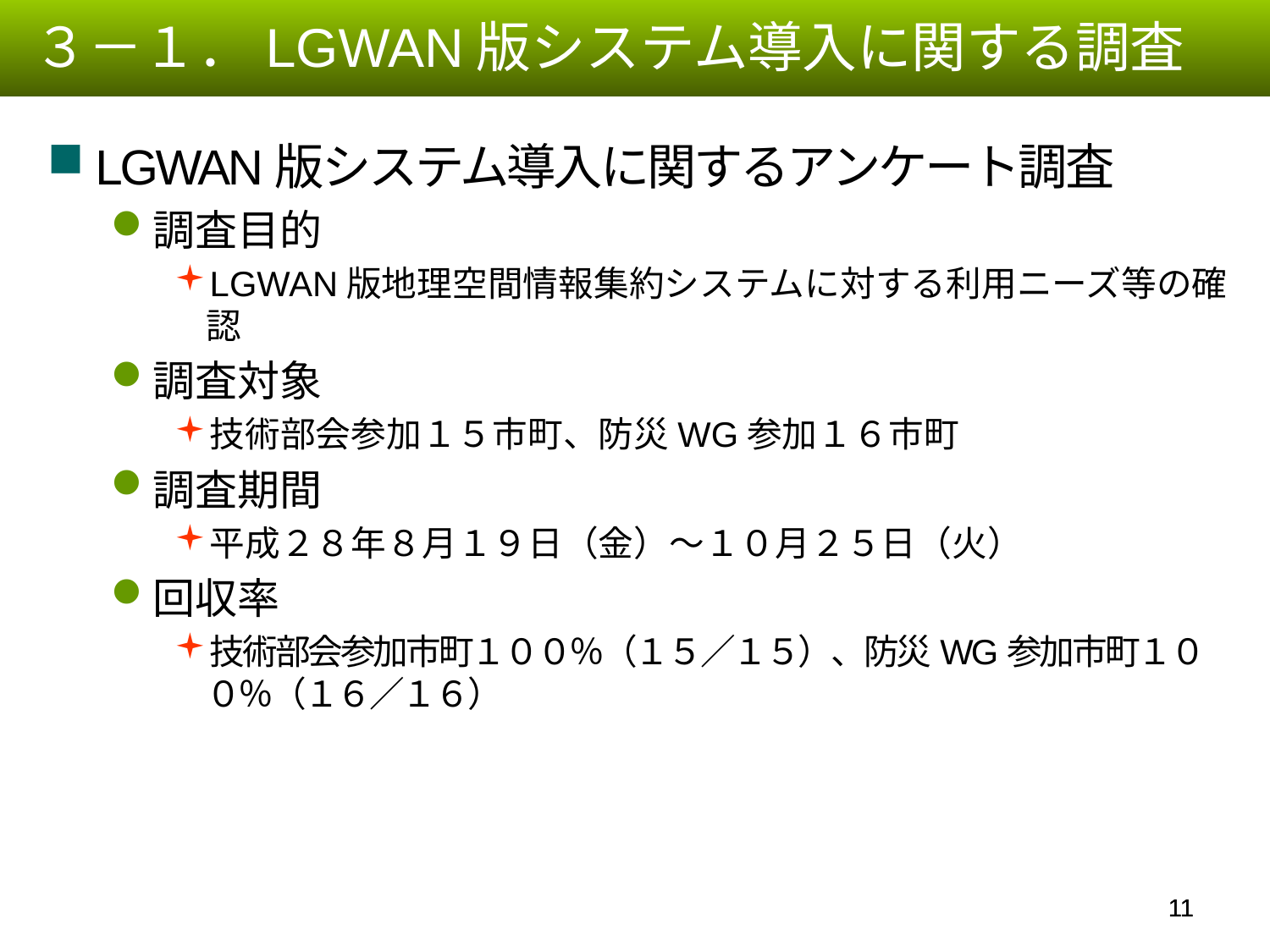

３－１．LGWAN版システム導入に関する調査
LGWAN版システム導入に関するアンケート調査
調査目的
LGWAN版地理空間情報集約システムに対する利用ニーズ等の確認
調査対象
技術部会参加１５市町、防災WG参加１６市町
調査期間
平成２８年８月１９日（金）～１０月２５日（火）
回収率
技術部会参加市町１００％（１５／１５）、防災WG参加市町１００％（１６／１６）
11
11